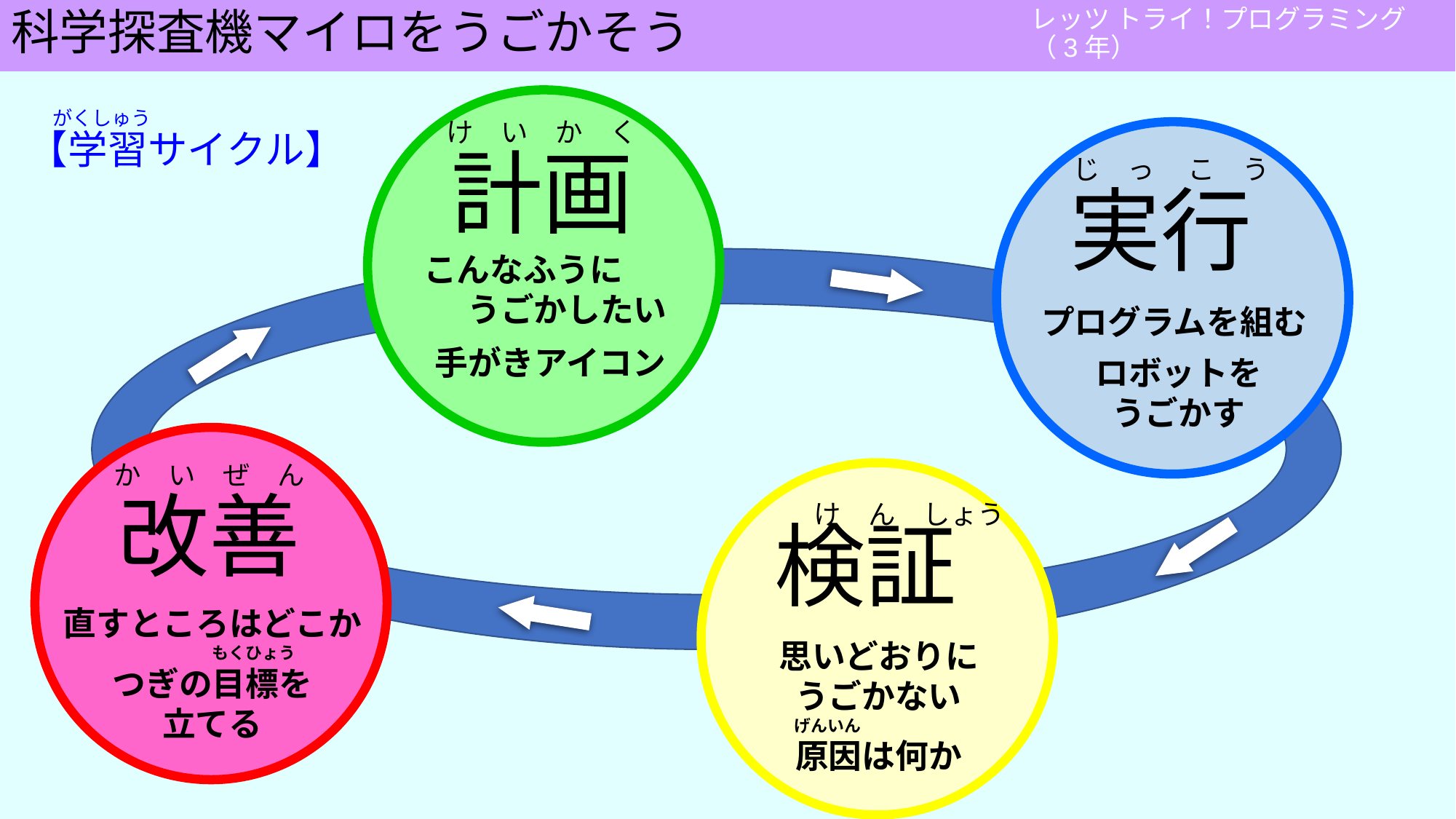

# 学習サイクル①
科学探査機マイロをうごかそう
　 がくしゅう
【学習サイクル】

け　い　か　く
計画
こんなふうに
うごかしたい

手がきアイコン

じ　っ 　こ　う
実行
プログラムを組む

ロボットを
うごかす

か　い　ぜ　ん
改善
直すところはどこか
　　　　　もくひょう
つぎの目標を
立てる

　　　け　ん　しょう
検証
思いどおりに
うごかない
　　　　 げんいん
原因は何か